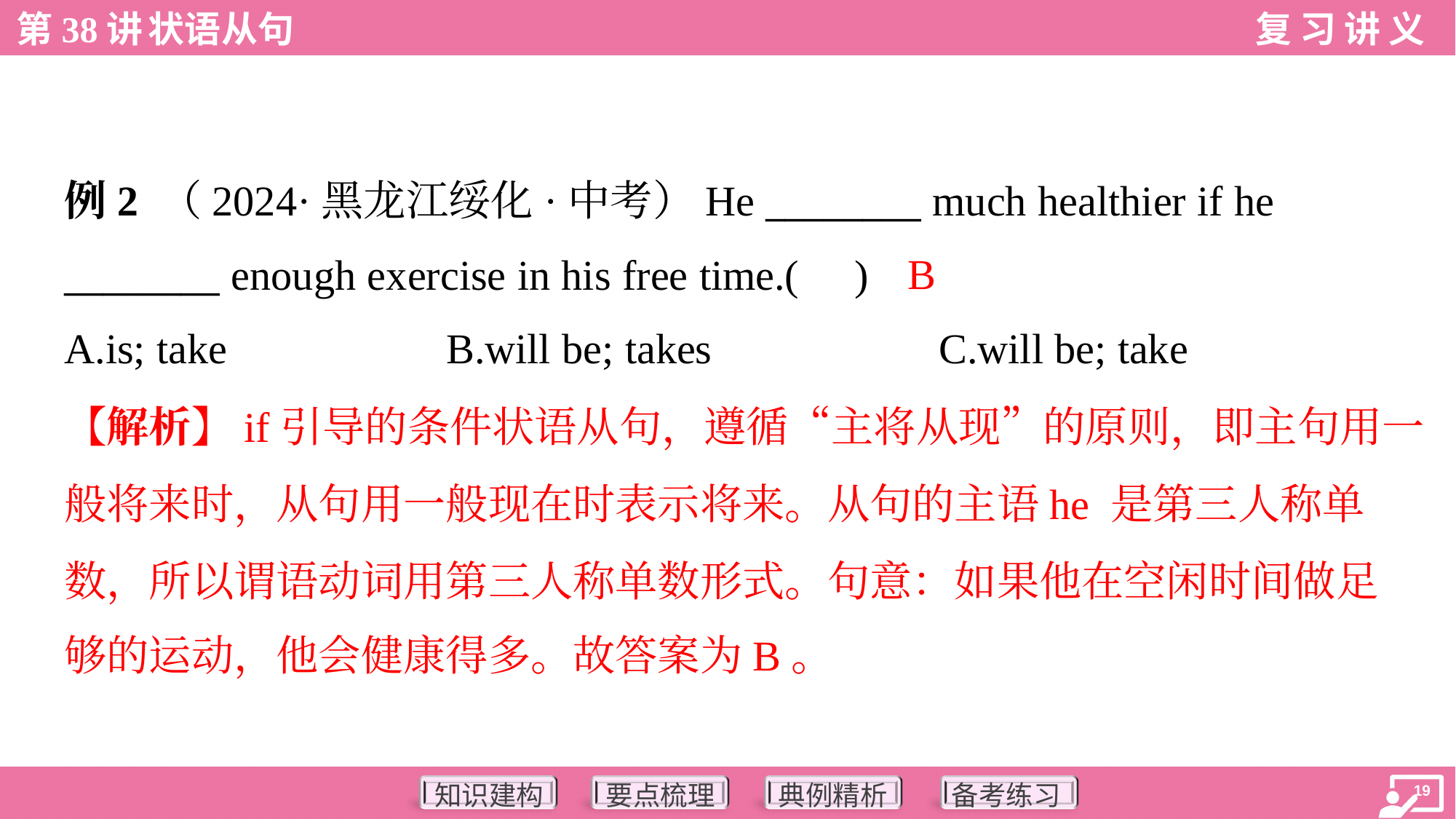

例2 （2024·黑龙江绥化·中考）He ________ much healthier if he
________ enough exercise in his free time.(     )
B
A.is; take	B.will be; takes	C.will be; take
【解析】if引导的条件状语从句，遵循“主将从现”的原则，即主句用一
般将来时，从句用一般现在时表示将来。从句的主语he 是第三人称单
数，所以谓语动词用第三人称单数形式。句意：如果他在空闲时间做足
够的运动，他会健康得多。故答案为B。